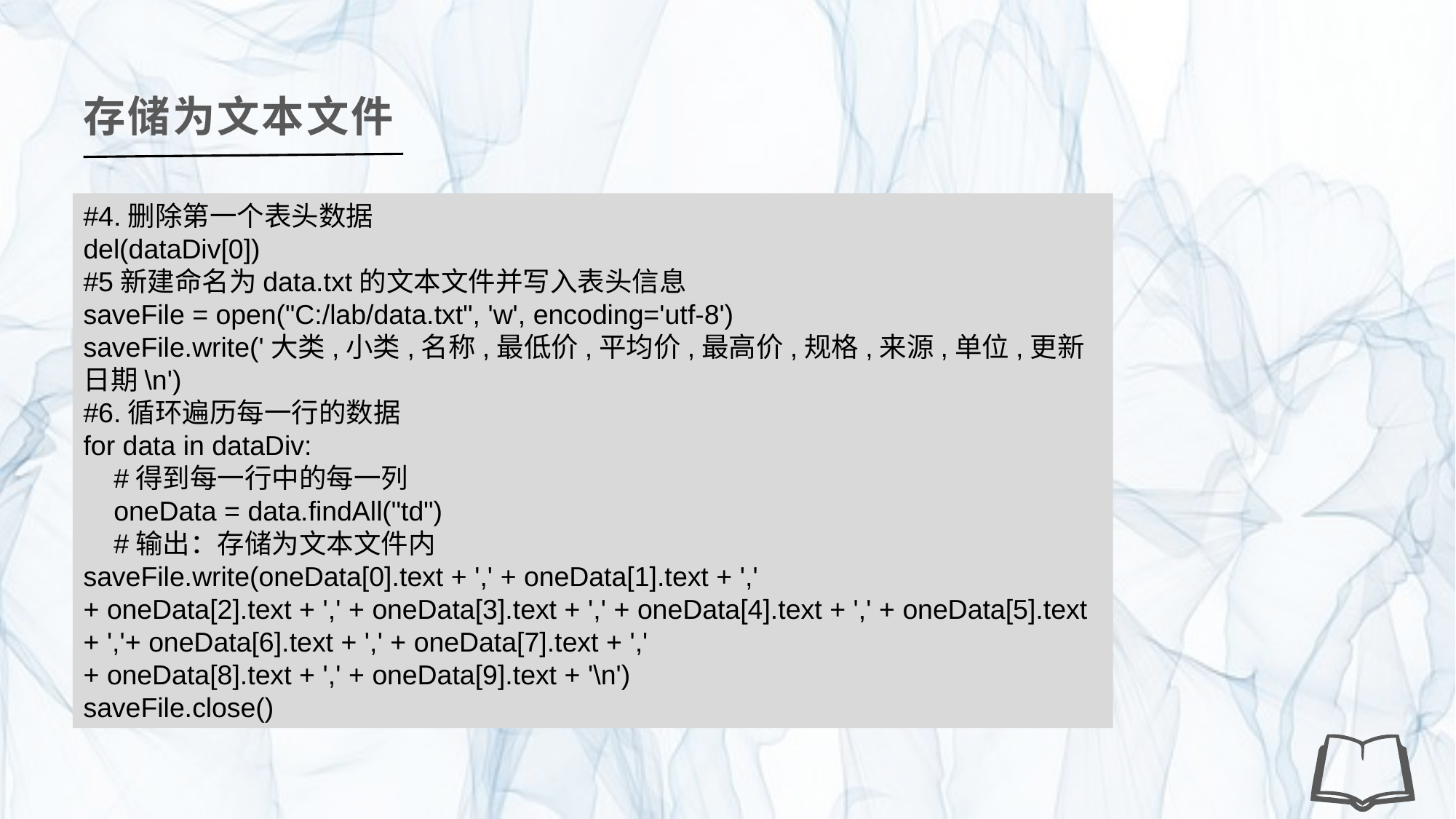

存储为文本文件
#4.删除第一个表头数据
del(dataDiv[0])
#5新建命名为data.txt的文本文件并写入表头信息
saveFile = open("C:/lab/data.txt", 'w', encoding='utf-8')
saveFile.write('大类,小类,名称,最低价,平均价,最高价,规格,来源,单位,更新日期\n')
#6.循环遍历每一行的数据
for data in dataDiv:
    #得到每一行中的每一列
    oneData = data.findAll("td")
    #输出：存储为文本文件内
saveFile.write(oneData[0].text + ',' + oneData[1].text + ','
+ oneData[2].text + ',' + oneData[3].text + ',' + oneData[4].text + ',' + oneData[5].text + ','+ oneData[6].text + ',' + oneData[7].text + ','
+ oneData[8].text + ',' + oneData[9].text + '\n')
saveFile.close()

14